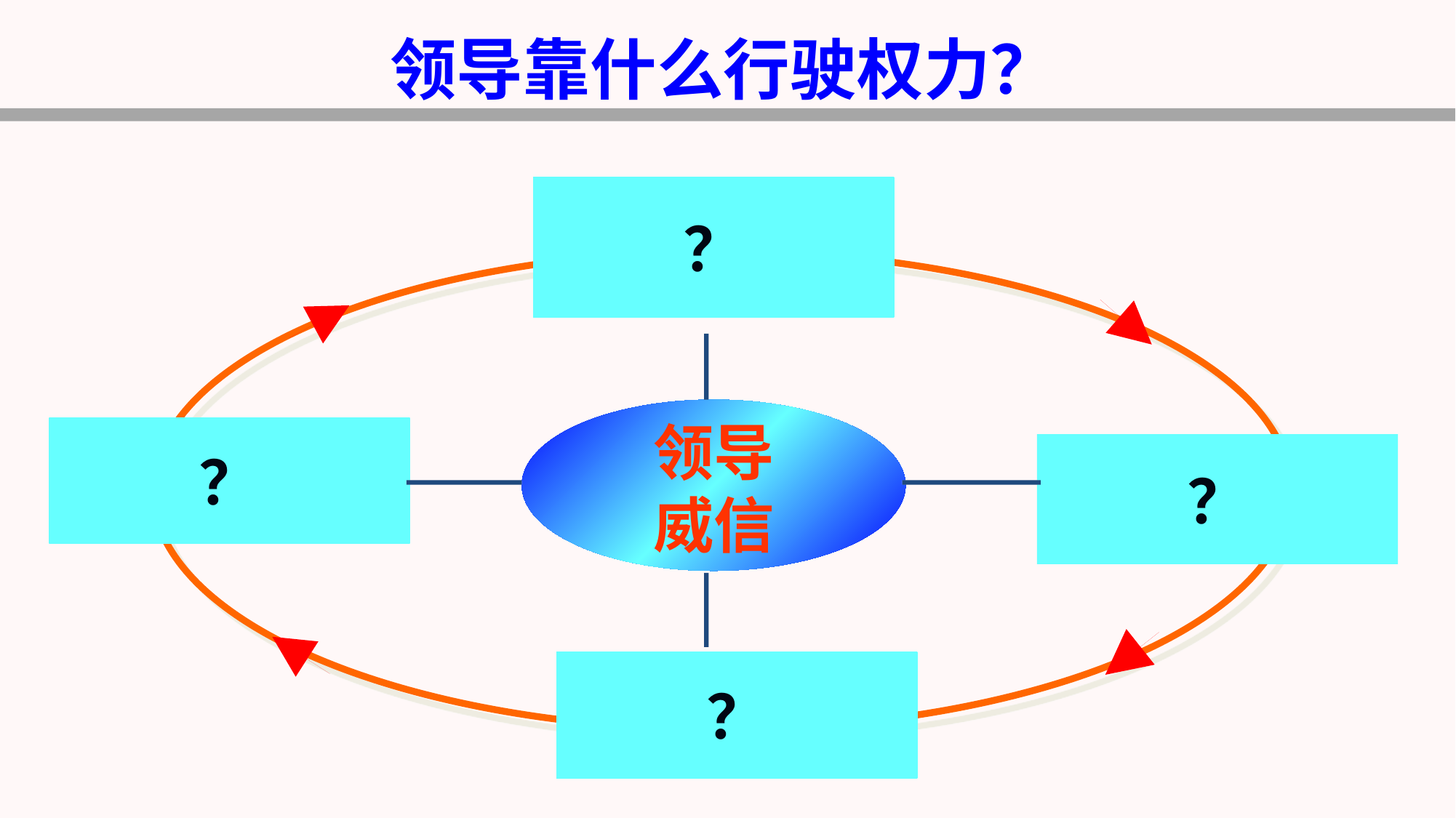

领导靠什么行驶权力？
？

？

？

领导
威信

？